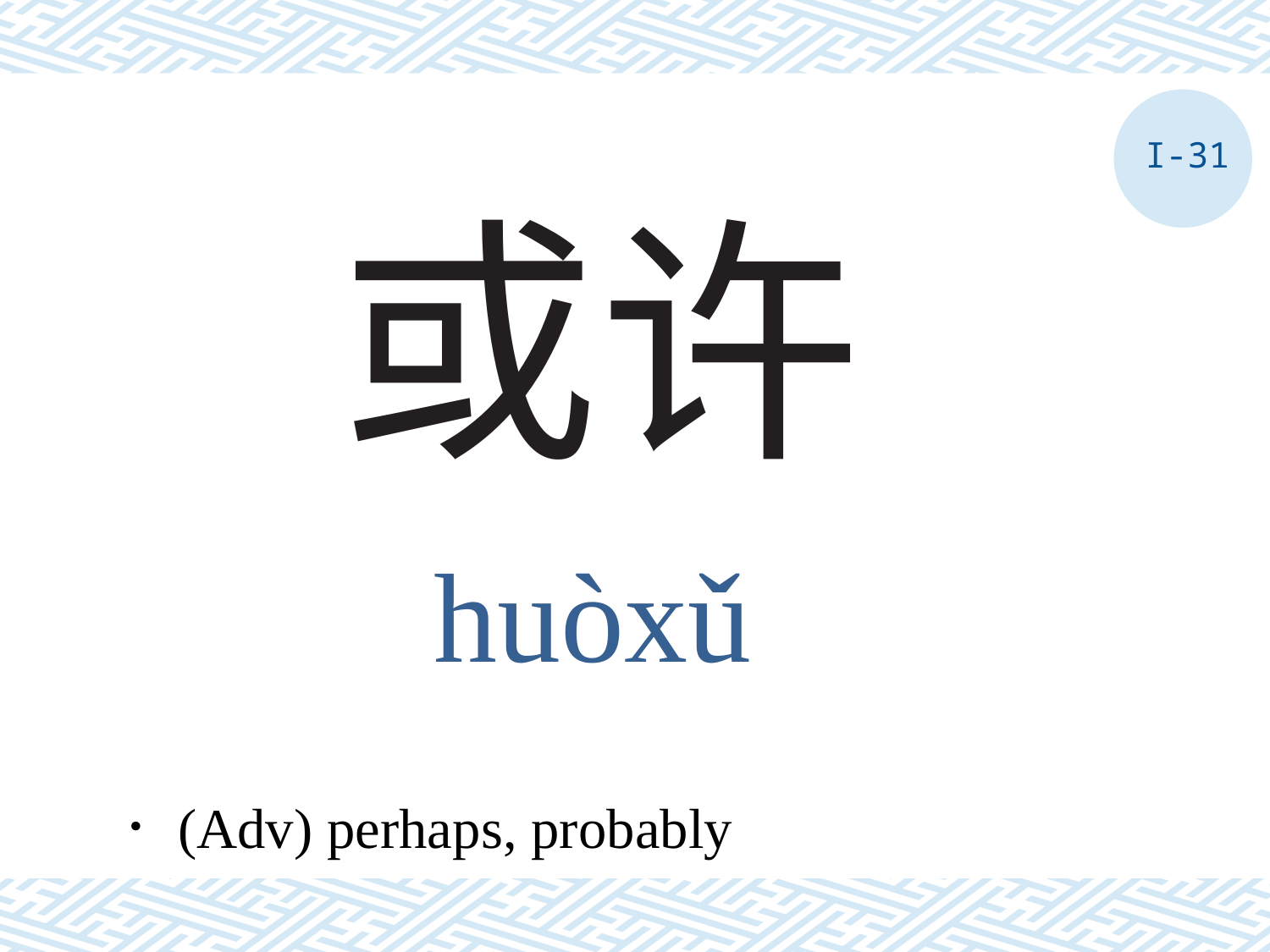

I-31

# 或许
huòxǔ
．(Adv) perhaps, probably